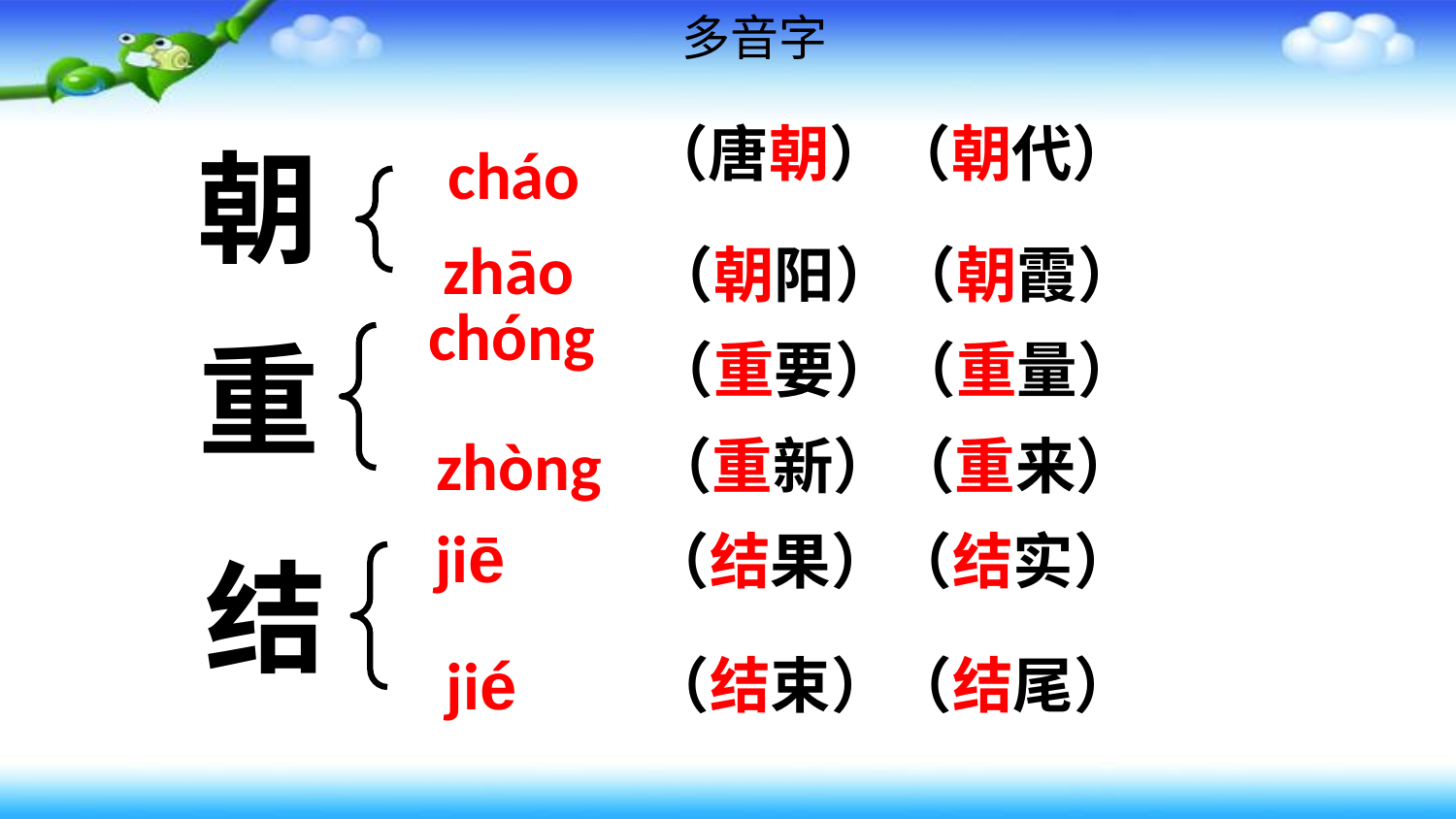

多音字
（唐朝）（朝代）
朝
 cháo

 zhāo
（朝阳）（朝霞）
 chóng
重

（重要）（重量）
 zhòng
（重新）（重来）
 jiē
（结果）（结实）
结

 jié
（结束）（结尾）